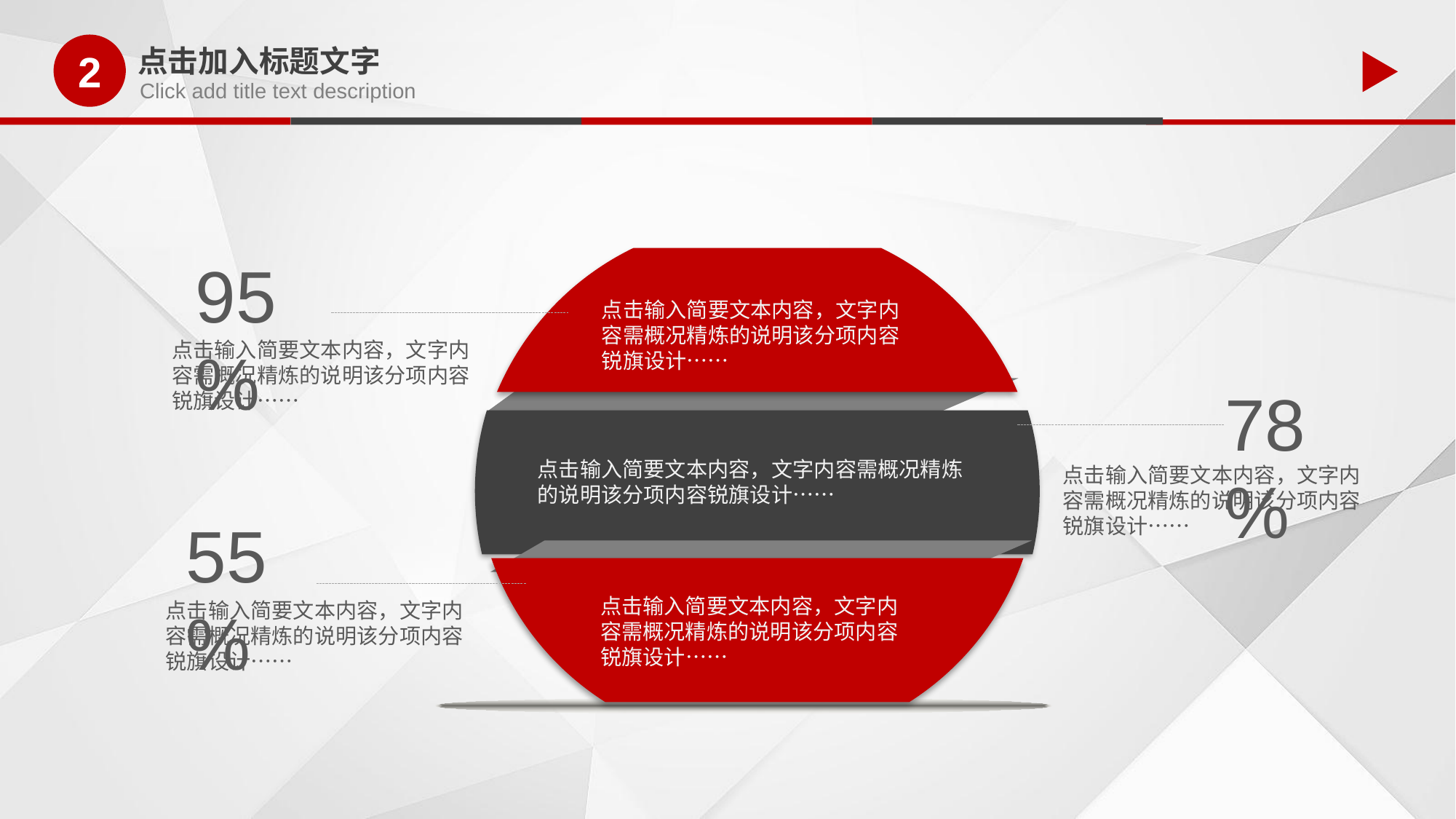

2
点击加入标题文字
Click add title text description

95%

点击输入简要文本内容，文字内容需概况精炼的说明该分项内容锐旗设计……
点击输入简要文本内容，文字内容需概况精炼的说明该分项内容锐旗设计……
78%

点击输入简要文本内容，文字内容需概况精炼的说明该分项内容锐旗设计……
点击输入简要文本内容，文字内容需概况精炼的说明该分项内容锐旗设计……
55%

点击输入简要文本内容，文字内容需概况精炼的说明该分项内容锐旗设计……
点击输入简要文本内容，文字内容需概况精炼的说明该分项内容锐旗设计……